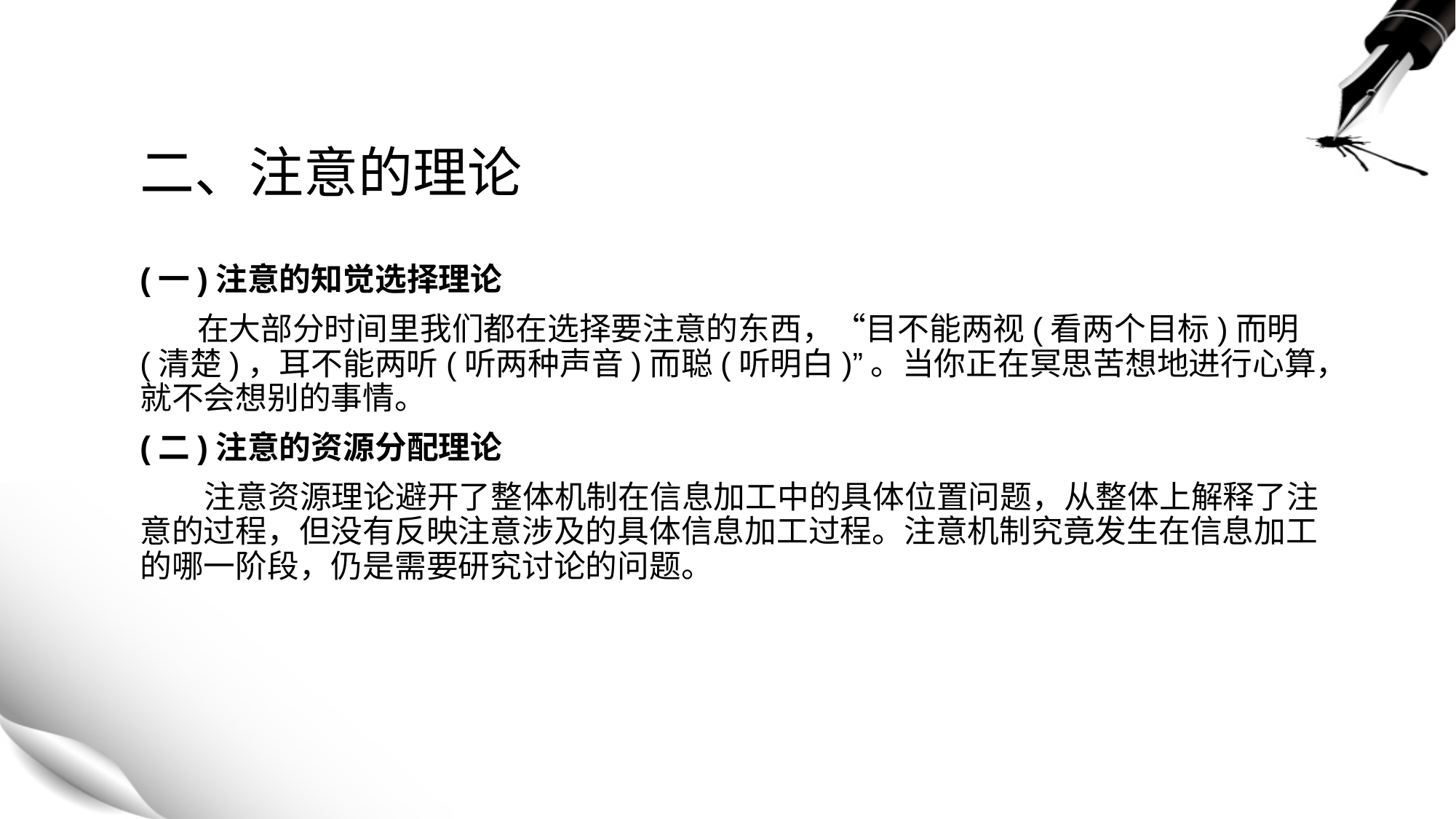

# 二、注意的理论
(一)注意的知觉选择理论
       在大部分时间里我们都在选择要注意的东西，“目不能两视(看两个目标)而明(清楚)，耳不能两听(听两种声音)而聪(听明白)”。当你正在冥思苦想地进行心算，就不会想别的事情。
(二)注意的资源分配理论
        注意资源理论避开了整体机制在信息加工中的具体位置问题，从整体上解释了注意的过程，但没有反映注意涉及的具体信息加工过程。注意机制究竟发生在信息加工的哪一阶段，仍是需要研究讨论的问题。